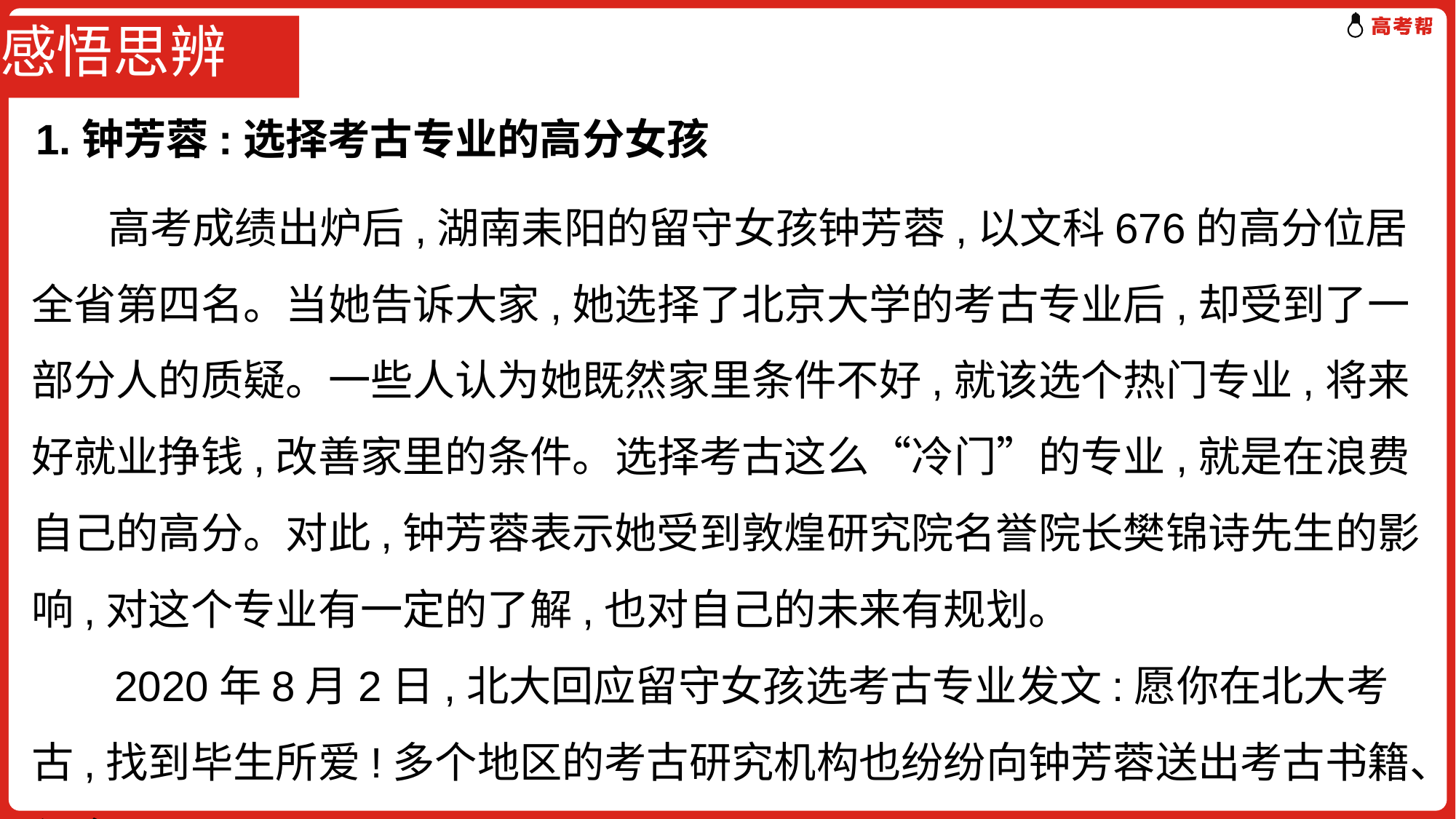

# 感悟思辨
1.钟芳蓉:选择考古专业的高分女孩
       高考成绩出炉后,湖南耒阳的留守女孩钟芳蓉,以文科676的高分位居全省第四名。当她告诉大家,她选择了北京大学的考古专业后,却受到了一部分人的质疑。一些人认为她既然家里条件不好,就该选个热门专业,将来好就业挣钱,改善家里的条件。选择考古这么“冷门”的专业,就是在浪费自己的高分。对此,钟芳蓉表示她受到敦煌研究院名誉院长樊锦诗先生的影响,对这个专业有一定的了解,也对自己的未来有规划。
       2020年8月2日,北大回应留守女孩选考古专业发文:愿你在北大考古,找到毕生所爱!多个地区的考古研究机构也纷纷向钟芳蓉送出考古书籍、纪念